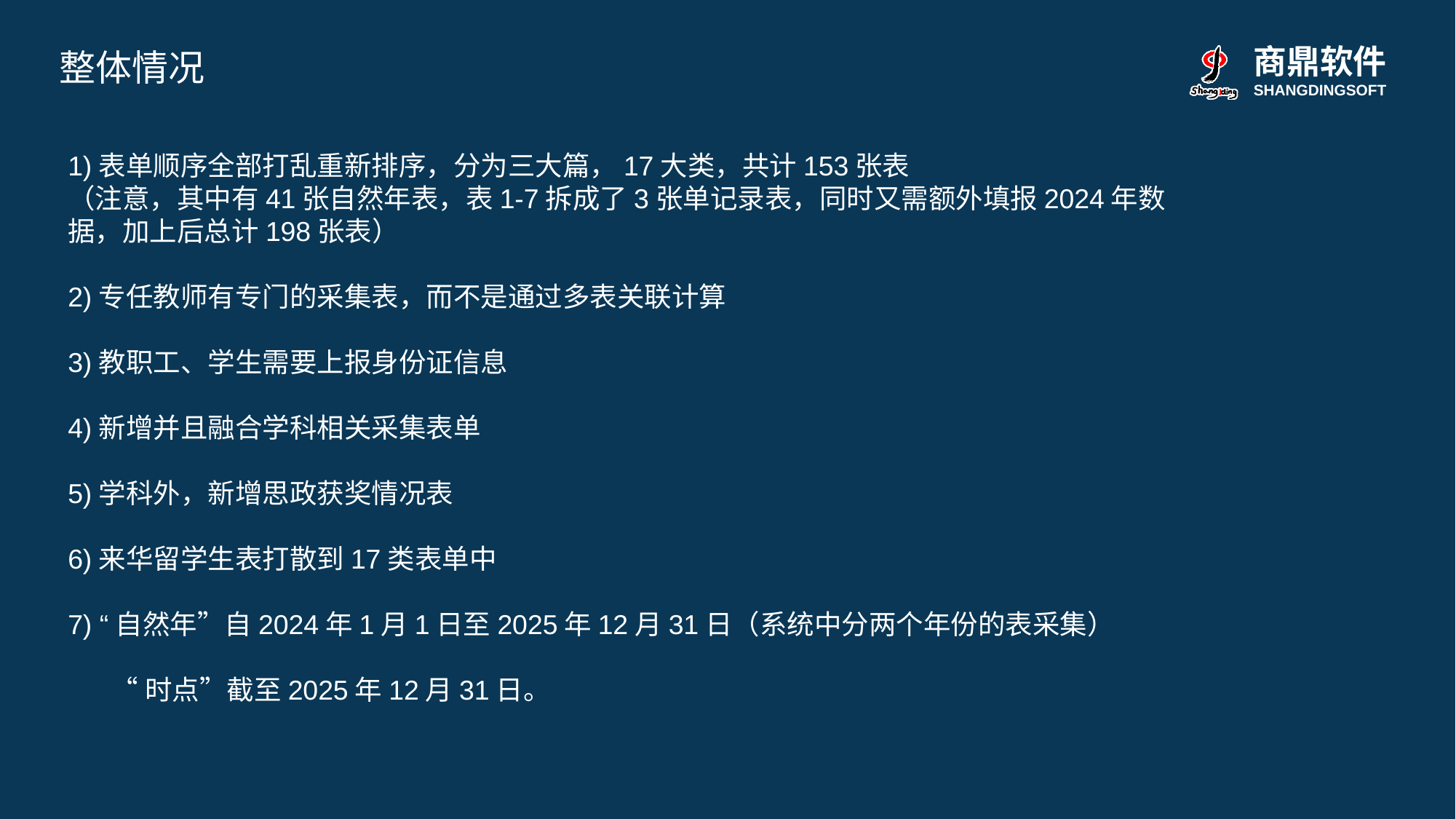

整体情况
1)表单顺序全部打乱重新排序，分为三大篇，17大类，共计153张表
（注意，其中有41张自然年表，表1-7拆成了3张单记录表，同时又需额外填报2024年数据，加上后总计198张表）

2)专任教师有专门的采集表，而不是通过多表关联计算

3)教职工、学生需要上报身份证信息

4)新增并且融合学科相关采集表单

5)学科外，新增思政获奖情况表

6)来华留学生表打散到17类表单中

7) “自然年”自2024年1月1日至2025年12月31日（系统中分两个年份的表采集）

       “时点”截至2025年12月31日。